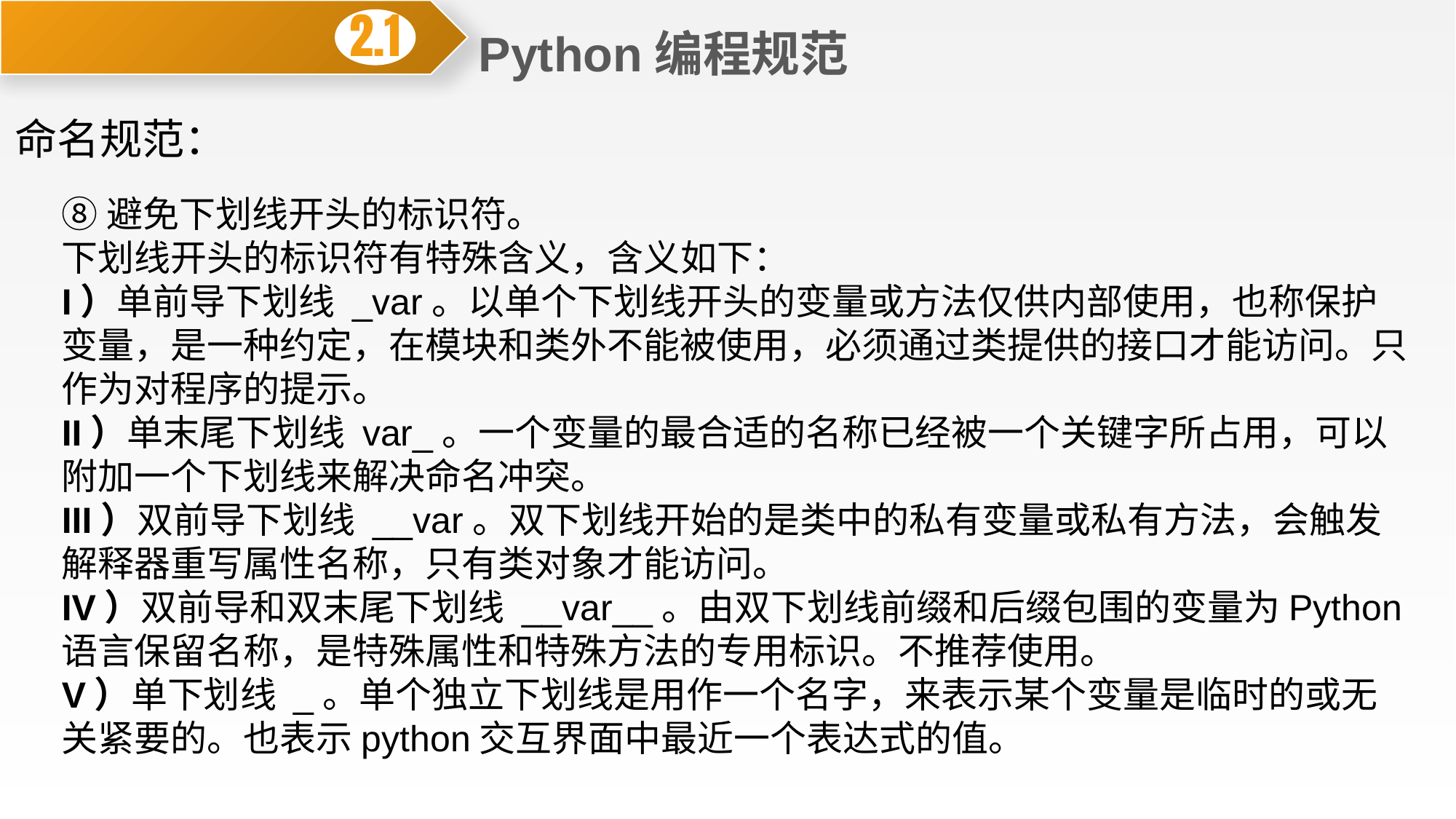

Python编程规范
2.1
命名规范：
⑧避免下划线开头的标识符。
下划线开头的标识符有特殊含义，含义如下：
I）单前导下划线 _var。以单个下划线开头的变量或方法仅供内部使用，也称保护变量，是一种约定，在模块和类外不能被使用，必须通过类提供的接口才能访问。只作为对程序的提示。
II）单末尾下划线 var_。一个变量的最合适的名称已经被一个关键字所占用，可以附加一个下划线来解决命名冲突。
III）双前导下划线 __var。双下划线开始的是类中的私有变量或私有方法，会触发解释器重写属性名称，只有类对象才能访问。
IV）双前导和双末尾下划线 __var__。由双下划线前缀和后缀包围的变量为Python语言保留名称，是特殊属性和特殊方法的专用标识。不推荐使用。
V）单下划线 _。单个独立下划线是用作一个名字，来表示某个变量是临时的或无关紧要的。也表示python交互界面中最近一个表达式的值。